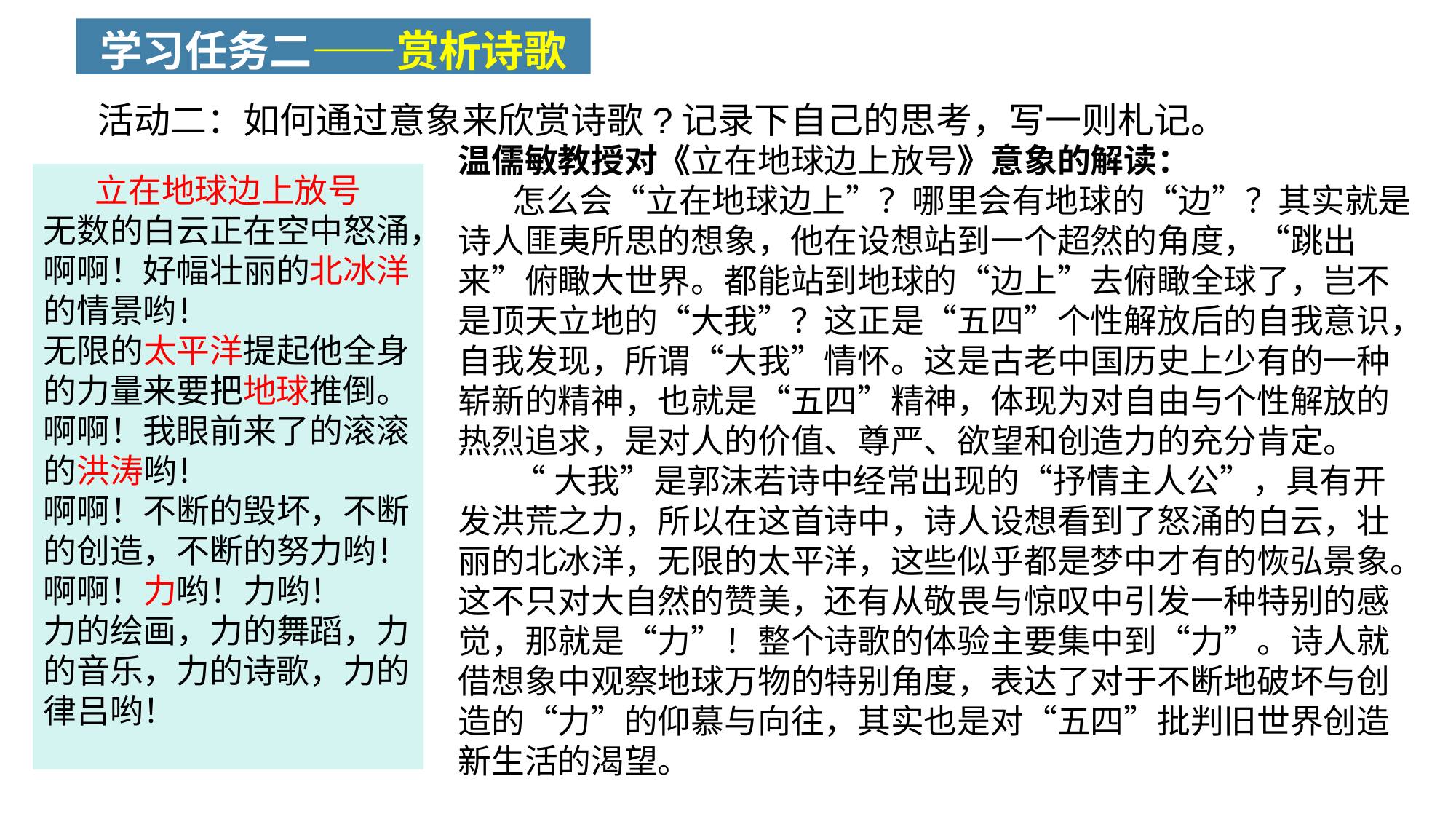

学习任务二——赏析诗歌
活动二：如何通过意象来欣赏诗歌?记录下自己的思考，写一则札记。
温儒敏教授对《立在地球边上放号》意象的解读：
怎么会“立在地球边上”？哪里会有地球的“边”？其实就是诗人匪夷所思的想象，他在设想站到一个超然的角度，“跳出来”俯瞰大世界。都能站到地球的“边上”去俯瞰全球了，岂不是顶天立地的“大我”？这正是“五四”个性解放后的自我意识，自我发现，所谓“大我”情怀。这是古老中国历史上少有的一种崭新的精神，也就是“五四”精神，体现为对自由与个性解放的热烈追求，是对人的价值、尊严、欲望和创造力的充分肯定。
“大我”是郭沫若诗中经常出现的“抒情主人公”，具有开发洪荒之力，所以在这首诗中，诗人设想看到了怒涌的白云，壮丽的北冰洋，无限的太平洋，这些似乎都是梦中才有的恢弘景象。这不只对大自然的赞美，还有从敬畏与惊叹中引发一种特别的感觉，那就是“力”！整个诗歌的体验主要集中到“力”。诗人就借想象中观察地球万物的特别角度，表达了对于不断地破坏与创造的“力”的仰慕与向往，其实也是对“五四”批判旧世界创造新生活的渴望。
立在地球边上放号
无数的白云正在空中怒涌，
啊啊！好幅壮丽的北冰洋的情景哟！
无限的太平洋提起他全身的力量来要把地球推倒。
啊啊！我眼前来了的滚滚的洪涛哟！
啊啊！不断的毁坏，不断的创造，不断的努力哟！
啊啊！力哟！力哟！
力的绘画，力的舞蹈，力的音乐，力的诗歌，力的律吕哟！